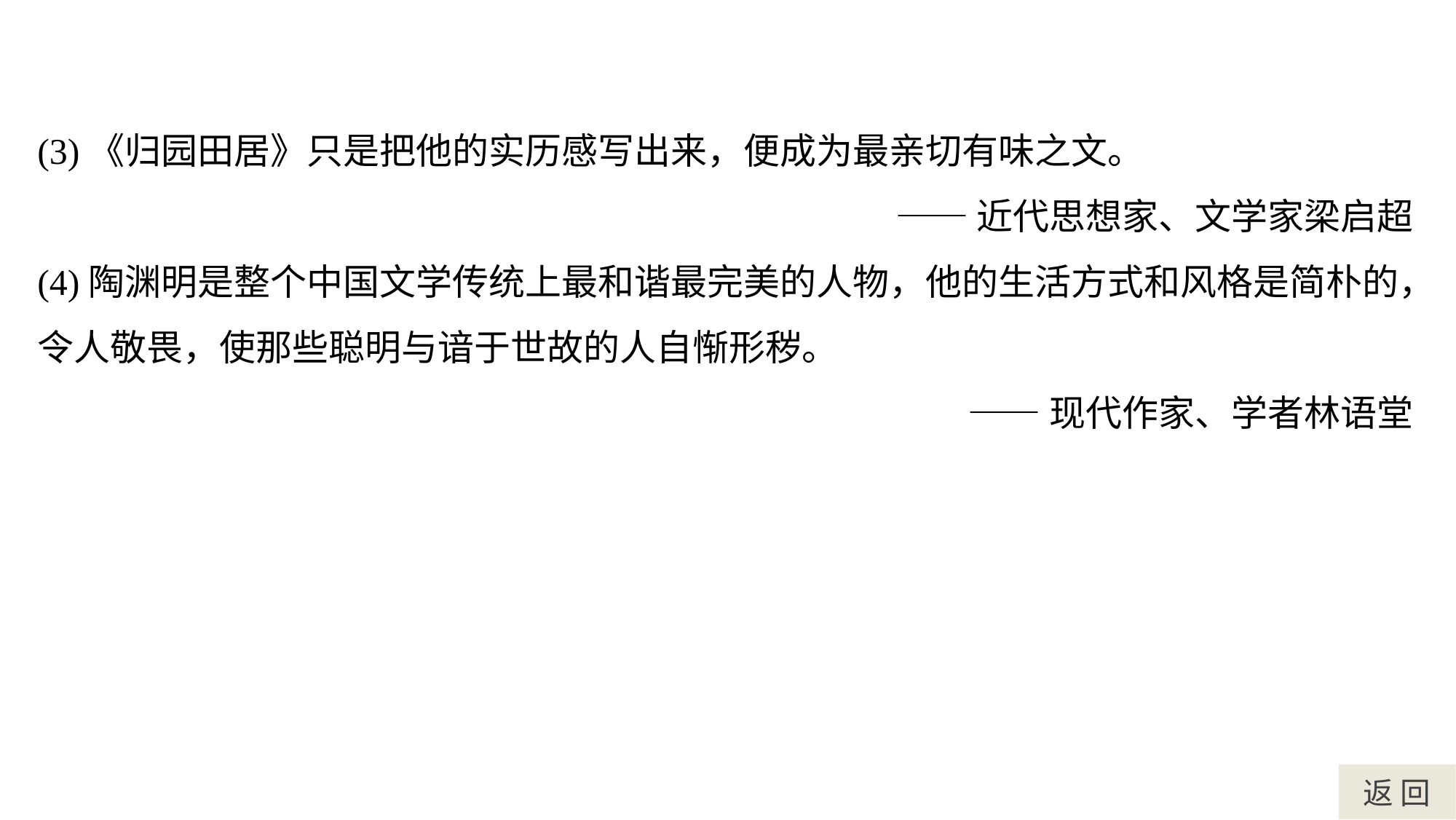

(3)《归园田居》只是把他的实历感写出来，便成为最亲切有味之文。
——近代思想家、文学家梁启超
(4)陶渊明是整个中国文学传统上最和谐最完美的人物，他的生活方式和风格是简朴的，令人敬畏，使那些聪明与谙于世故的人自惭形秽。
——现代作家、学者林语堂
返 回